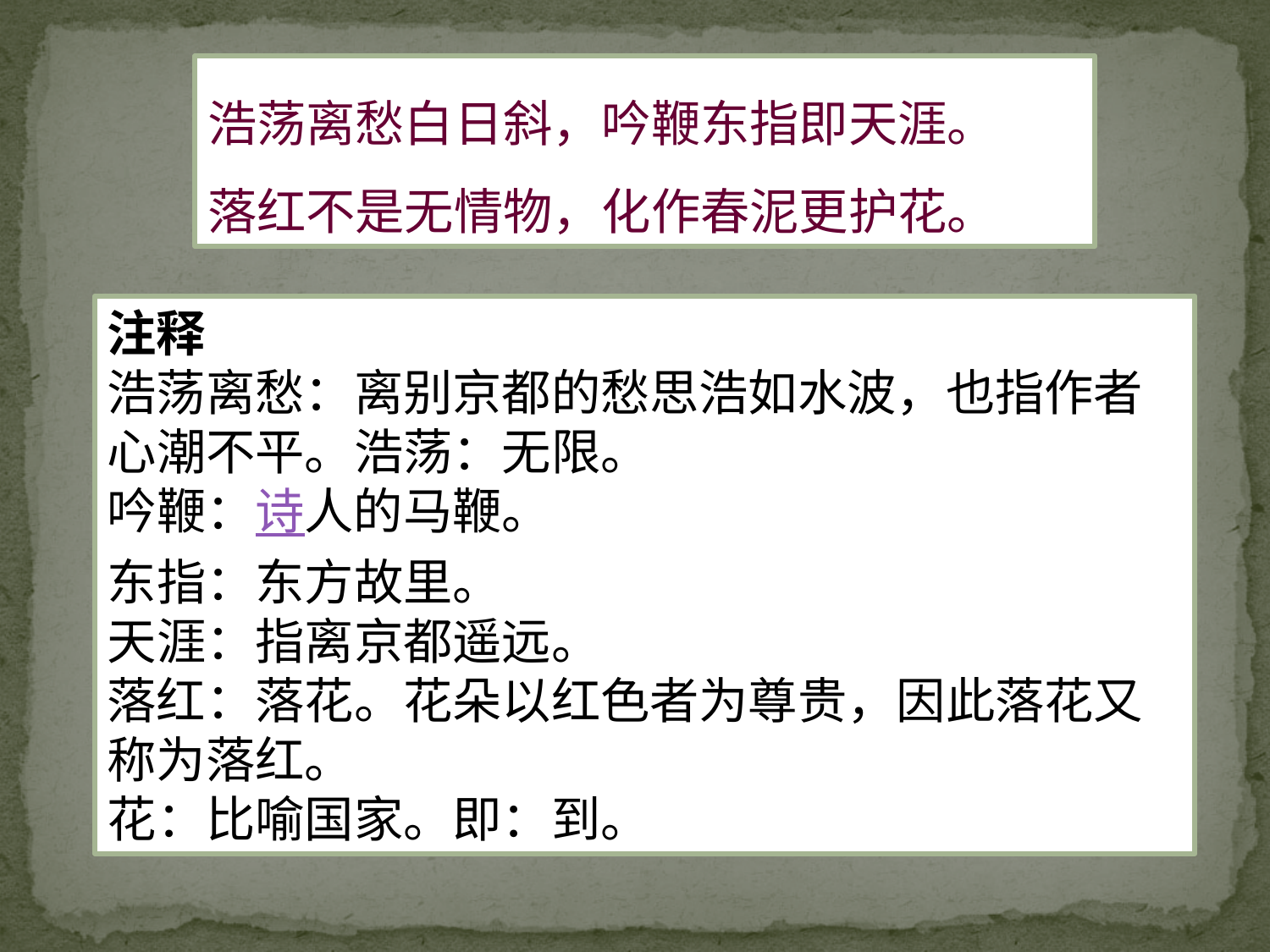

浩荡离愁白日斜，吟鞭东指即天涯。
落红不是无情物，化作春泥更护花。
注释
浩荡离愁：离别京都的愁思浩如水波，也指作者心潮不平。浩荡：无限。
吟鞭：诗人的马鞭。
东指：东方故里。
天涯：指离京都遥远。
落红：落花。花朵以红色者为尊贵，因此落花又称为落红。
花：比喻国家。即：到。